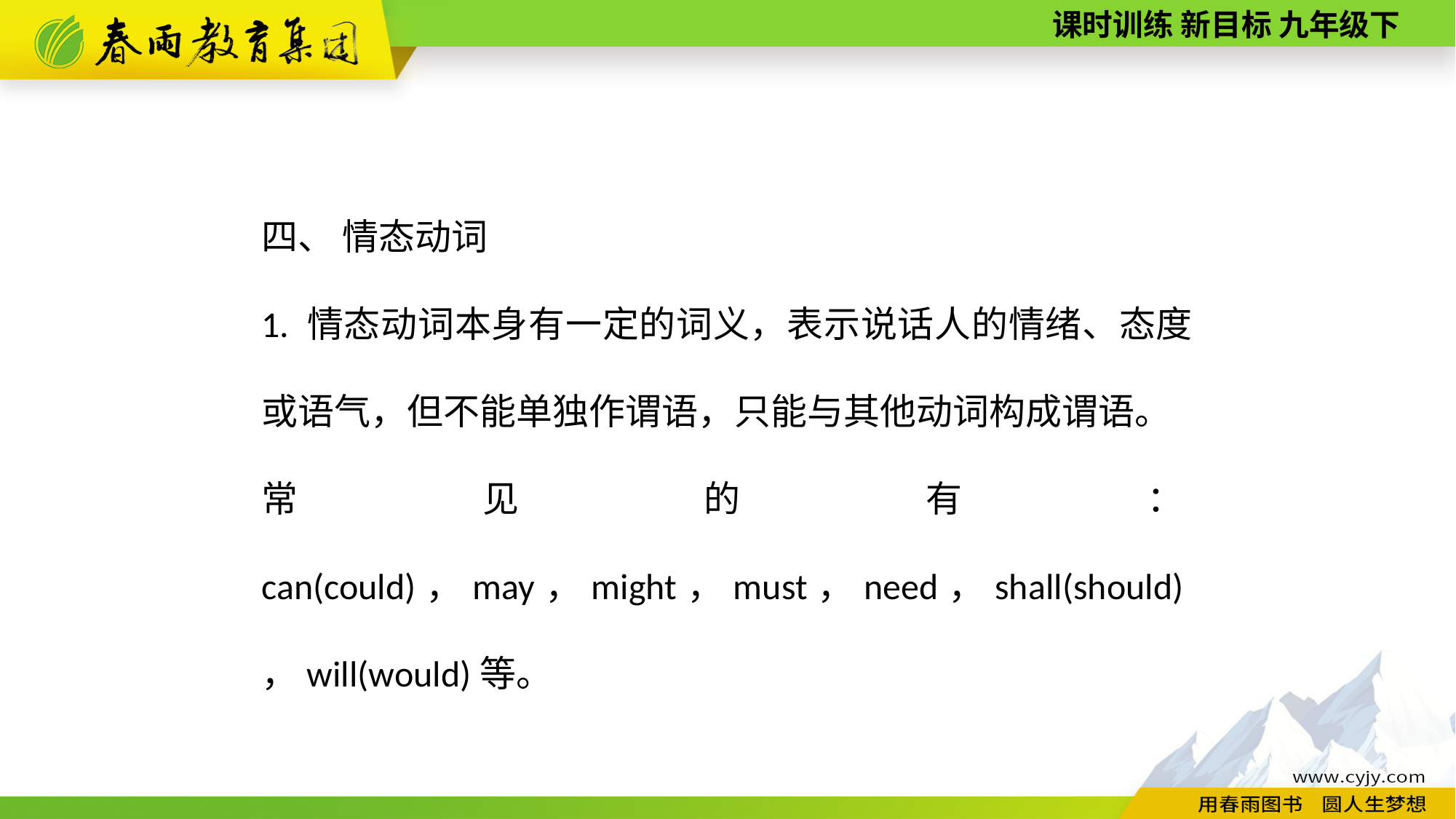

四、 情态动词
1. 情态动词本身有一定的词义，表示说话人的情绪、态度或语气，但不能单独作谓语，只能与其他动词构成谓语。
常见的有：can(could)，may，might，must，need，shall(should)，will(would)等。